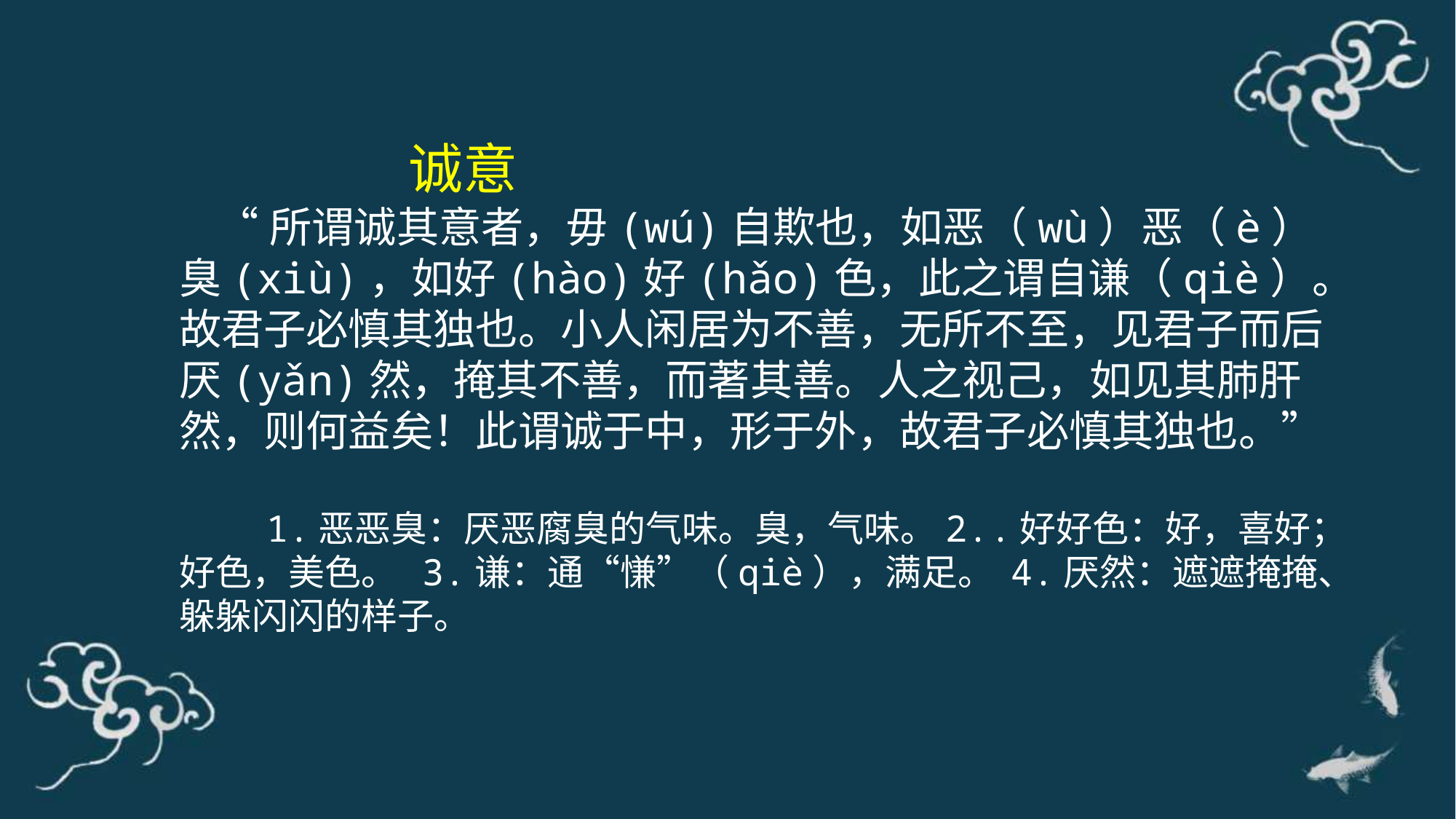

诚意
    “所谓诚其意者，毋(wú)自欺也，如恶（wù）恶（è）臭(xiù)，如好(hào)好(hǎo)色，此之谓自谦（qiè）。故君子必慎其独也。小人闲居为不善，无所不至，见君子而后厌(yǎn)然，掩其不善，而著其善。人之视己，如见其肺肝然，则何益矣！此谓诚于中，形于外，故君子必慎其独也。”

    1.恶恶臭：厌恶腐臭的气味。臭，气味。2..好好色：好，喜好；好色，美色。  3.谦：通“慊”（qiè），满足。 4.厌然：遮遮掩掩、躲躲闪闪的样子。